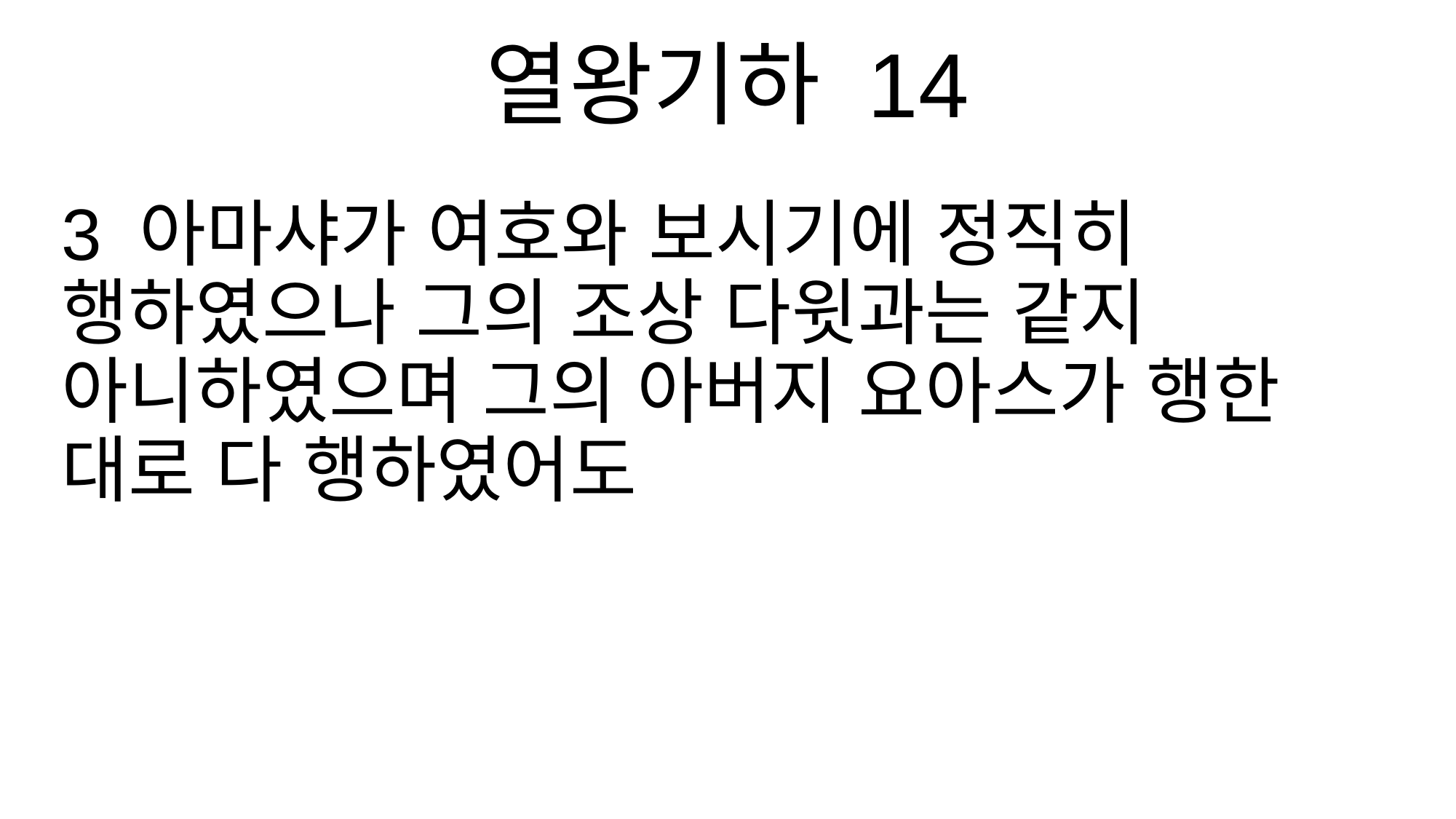

열왕기하 14
3 아마샤가 여호와 보시기에 정직히 행하였으나 그의 조상 다윗과는 같지 아니하였으며 그의 아버지 요아스가 행한 대로 다 행하였어도